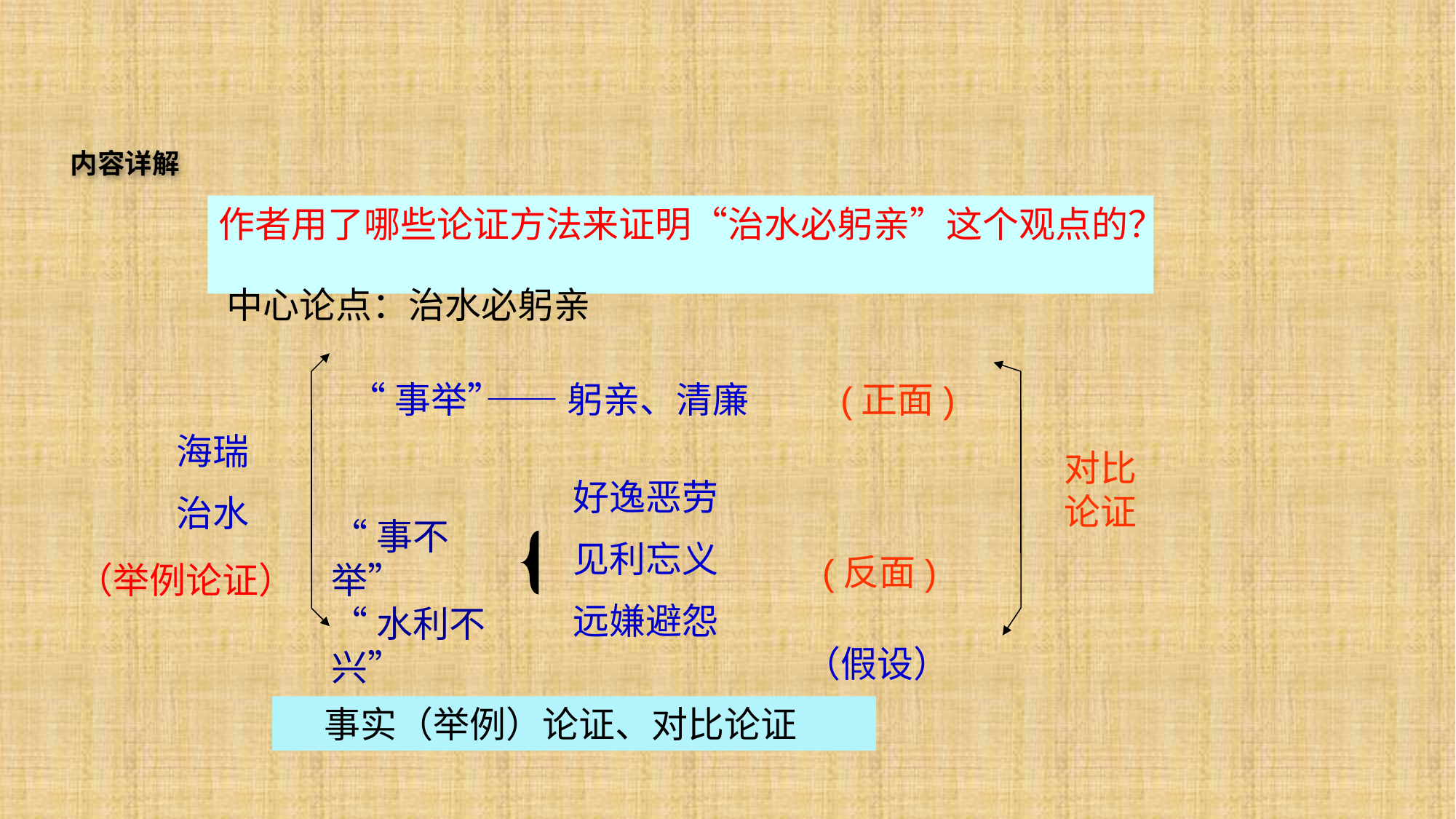

内容详解
作者用了哪些论证方法来证明“治水必躬亲”这个观点的？
中心论点：治水必躬亲

“事举”
——躬亲、清廉

(正面)
海瑞
治水
对比论证
好逸恶劳
见利忘义
远嫌避怨
“事不举”
“水利不兴”

(反面)
（举例论证）
（假设）
    事实（举例）论证、对比论证